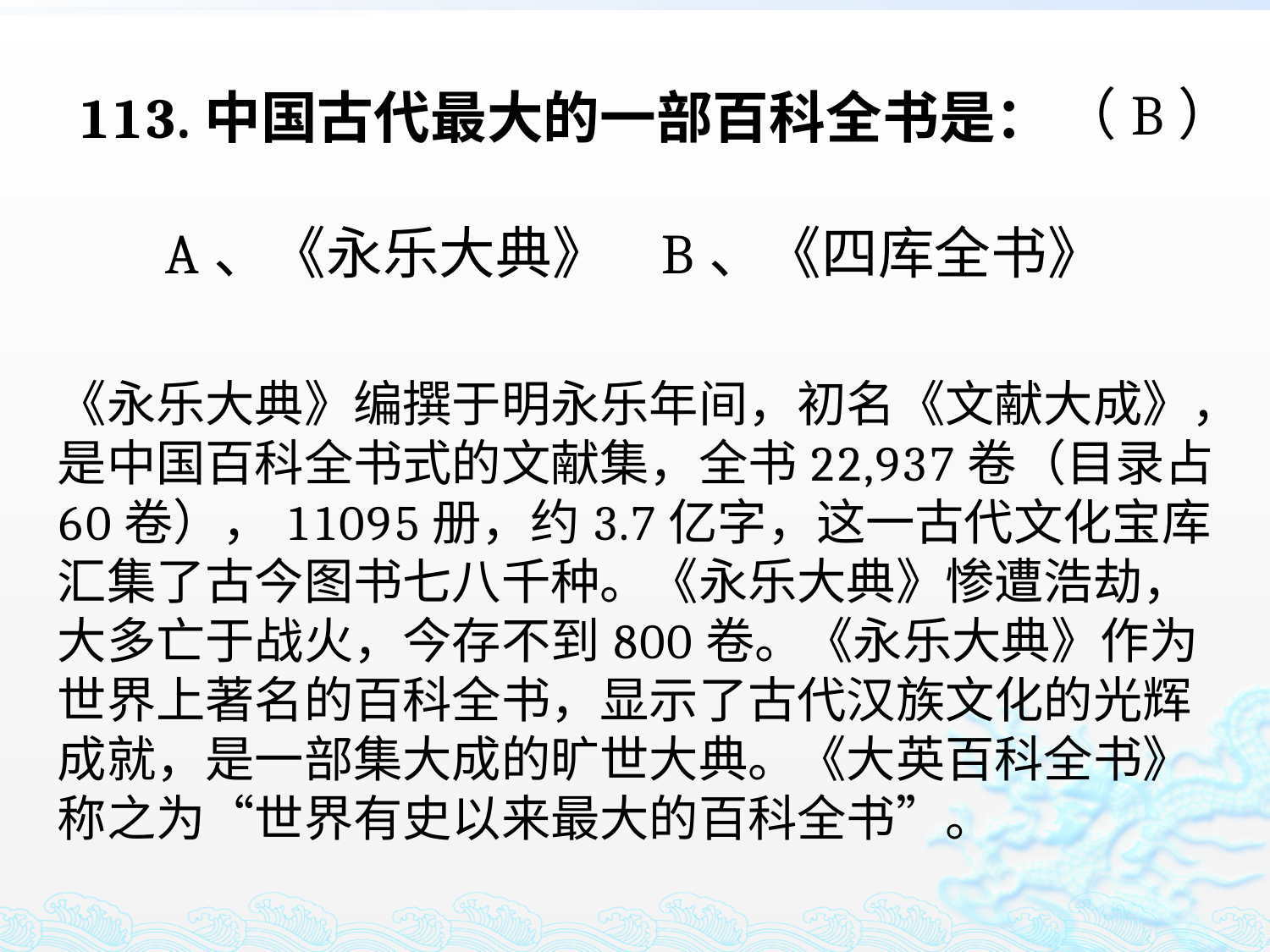

（B）
113.中国古代最大的一部百科全书是：

       A、《永乐大典》   B、《四库全书》
《永乐大典》编撰于明永乐年间，初名《文献大成》，是中国百科全书式的文献集，全书22,937卷（目录占60卷），11095册，约3.7亿字，这一古代文化宝库汇集了古今图书七八千种。《永乐大典》惨遭浩劫，大多亡于战火，今存不到800卷。《永乐大典》作为世界上著名的百科全书，显示了古代汉族文化的光辉成就，是一部集大成的旷世大典。《大英百科全书》称之为“世界有史以来最大的百科全书”。